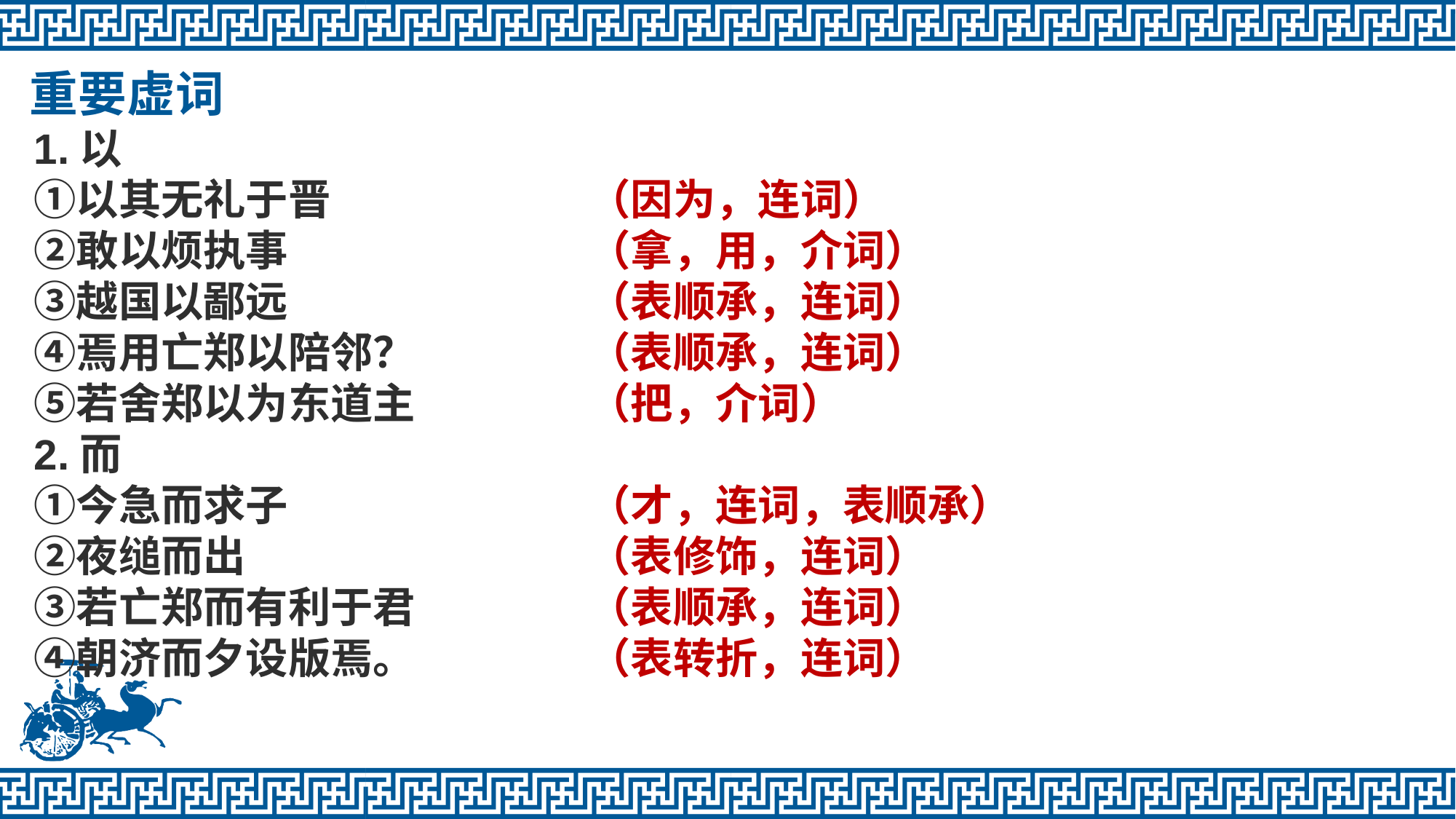

重要虚词
1.以 
①以其无礼于晋 
②敢以烦执事 
③越国以鄙远 
④焉用亡郑以陪邻？ 
⑤若舍郑以为东道主
2.而 
①今急而求子 
②夜缒而出 
③若亡郑而有利于君 
④朝济而夕设版焉。
（因为，连词）
（拿，用，介词）
（表顺承，连词）
（表顺承，连词）
（把，介词）

（才，连词，表顺承）
（表修饰，连词）
（表顺承，连词）
（表转折，连词）